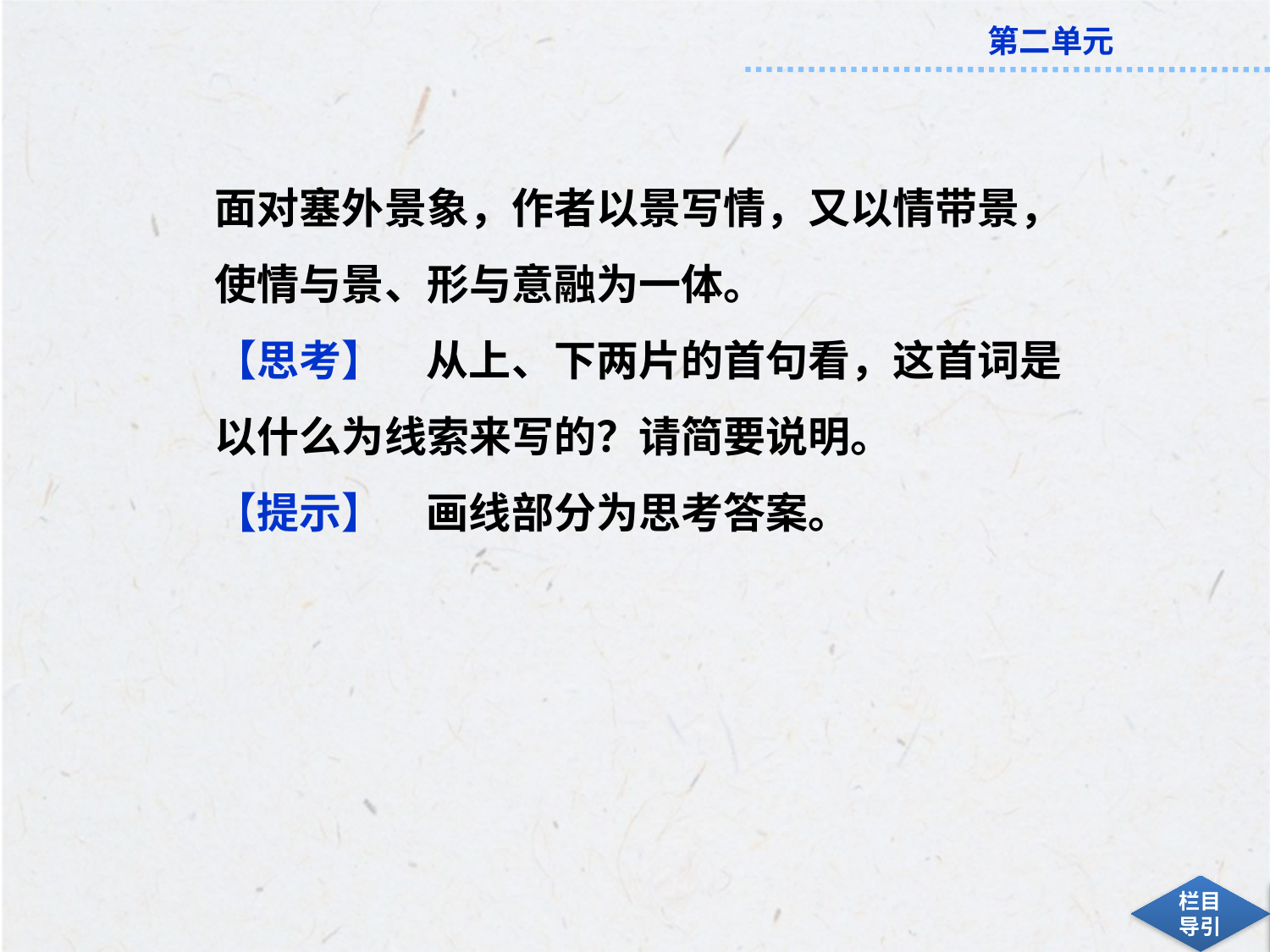

面对塞外景象，作者以景写情，又以情带景，使情与景、形与意融为一体。
【思考】　从上、下两片的首句看，这首词是以什么为线索来写的？请简要说明。
【提示】　画线部分为思考答案。